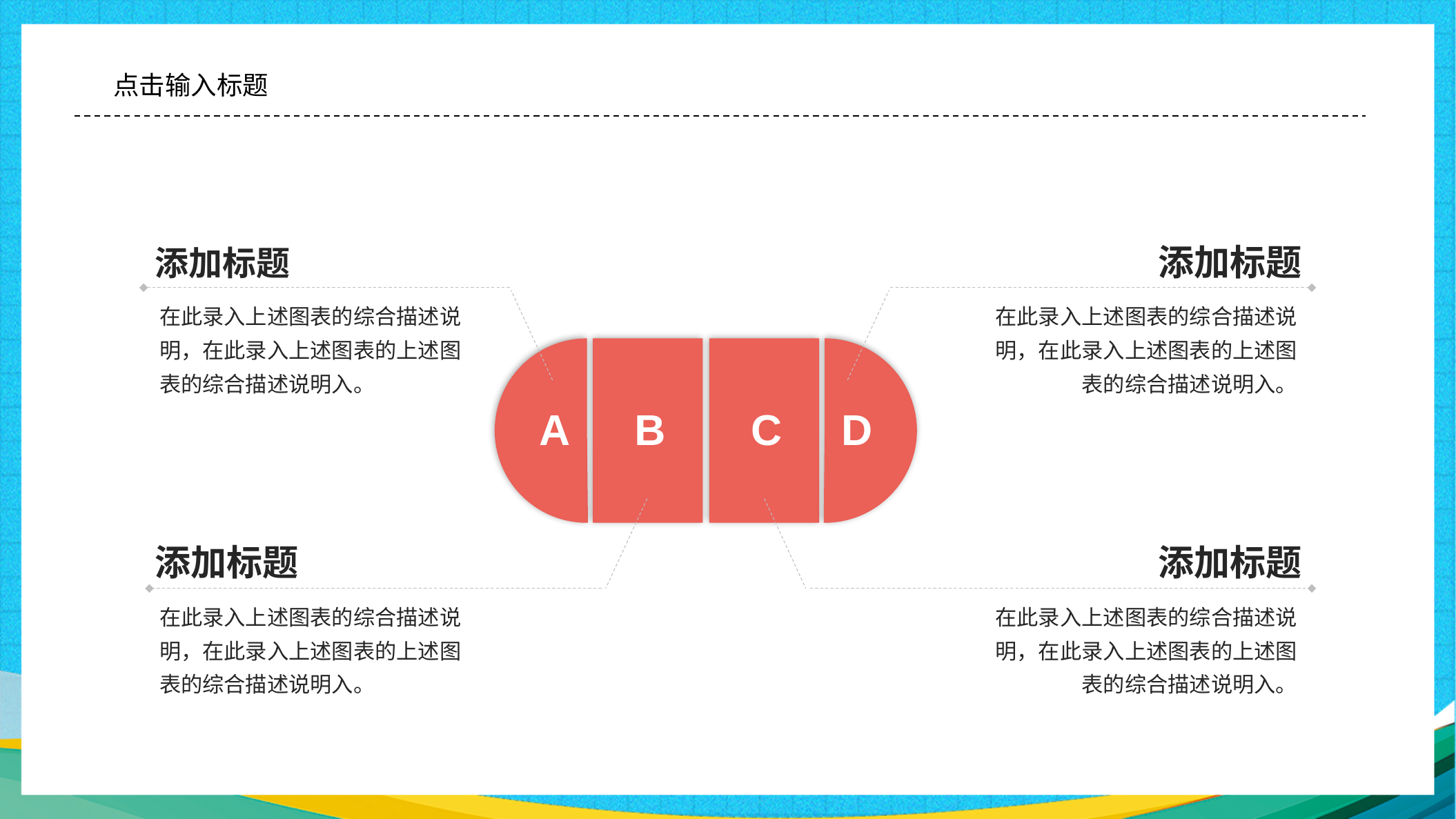

添加标题
在此录入上述图表的综合描述说明，在此录入上述图表的上述图表的综合描述说明入。
添加标题
在此录入上述图表的综合描述说明，在此录入上述图表的上述图表的综合描述说明入。
A
B
C
D
添加标题
在此录入上述图表的综合描述说明，在此录入上述图表的上述图表的综合描述说明入。
添加标题
在此录入上述图表的综合描述说明，在此录入上述图表的上述图表的综合描述说明入。